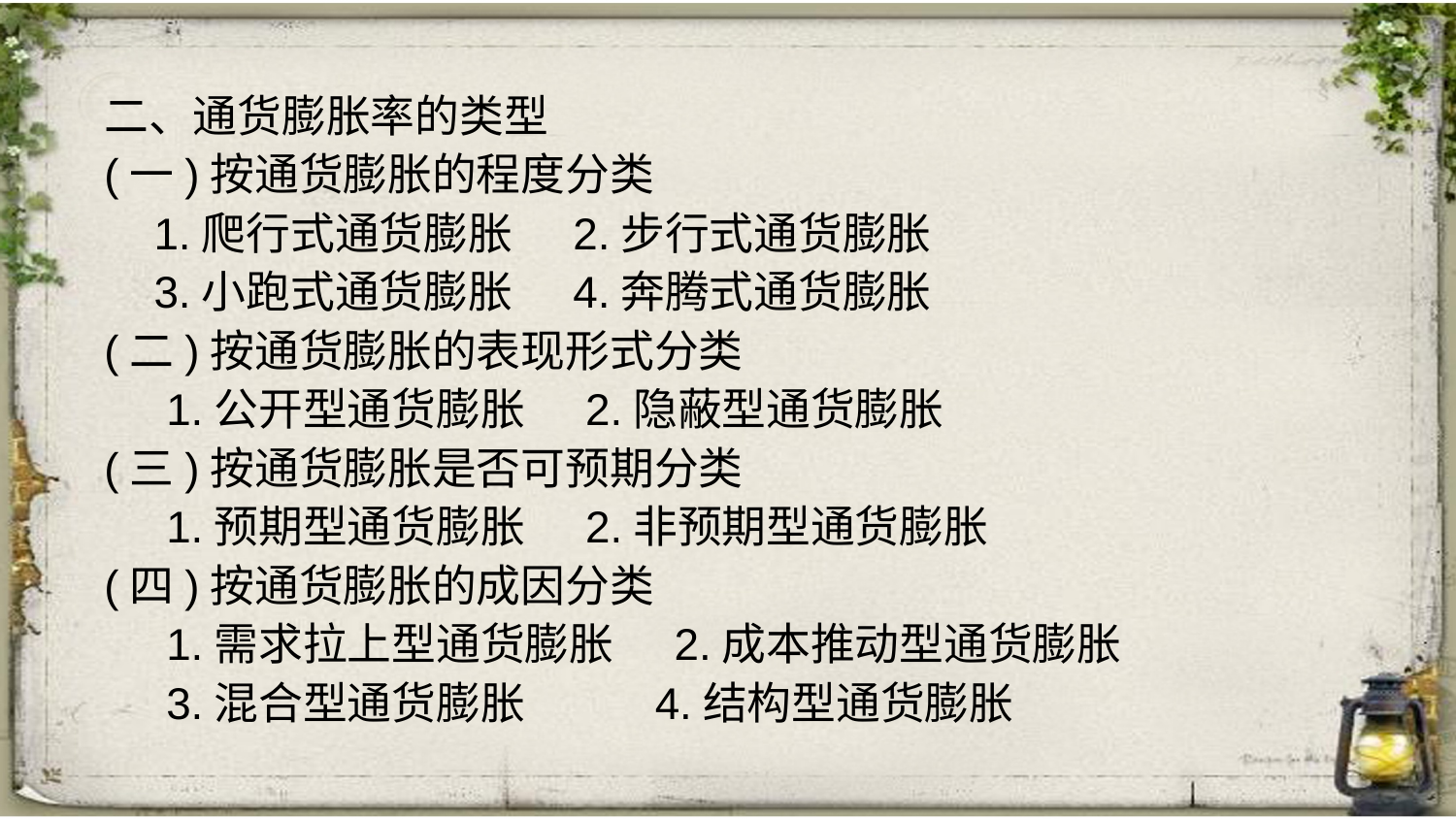

二、通货膨胀率的类型
(一)按通货膨胀的程度分类
    1.爬行式通货膨胀     2.步行式通货膨胀
    3.小跑式通货膨胀     4.奔腾式通货膨胀
(二)按通货膨胀的表现形式分类
     1.公开型通货膨胀     2.隐蔽型通货膨胀
(三)按通货膨胀是否可预期分类
     1.预期型通货膨胀     2.非预期型通货膨胀
(四)按通货膨胀的成因分类
     1.需求拉上型通货膨胀     2.成本推动型通货膨胀
     3.混合型通货膨胀            4.结构型通货膨胀